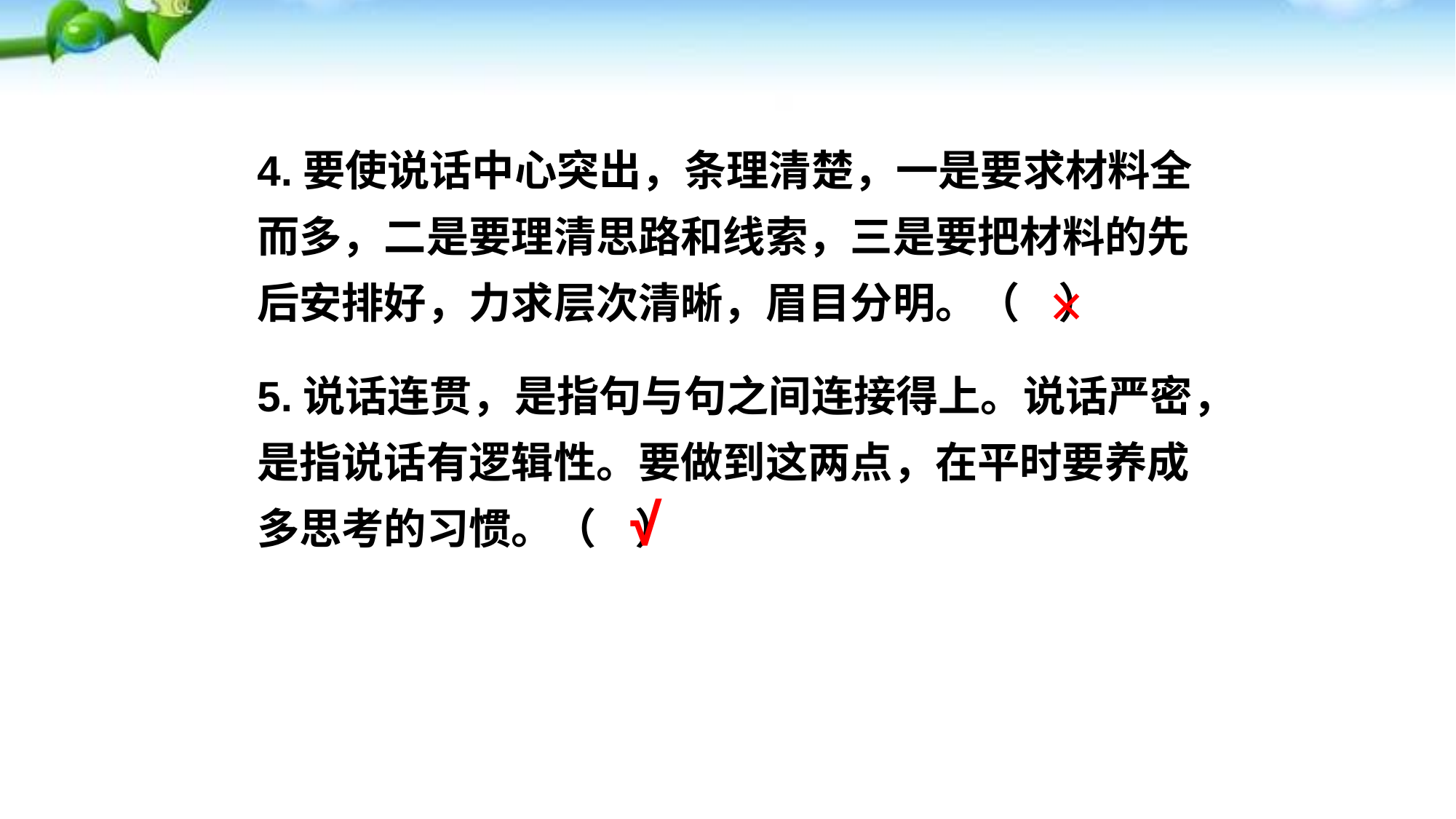

4.要使说话中心突出，条理清楚，一是要求材料全而多，二是要理清思路和线索，三是要把材料的先后安排好，力求层次清晰，眉目分明。（    ）
5.说话连贯，是指句与句之间连接得上。说话严密，是指说话有逻辑性。要做到这两点，在平时要养成多思考的习惯。（    ）
✕
√